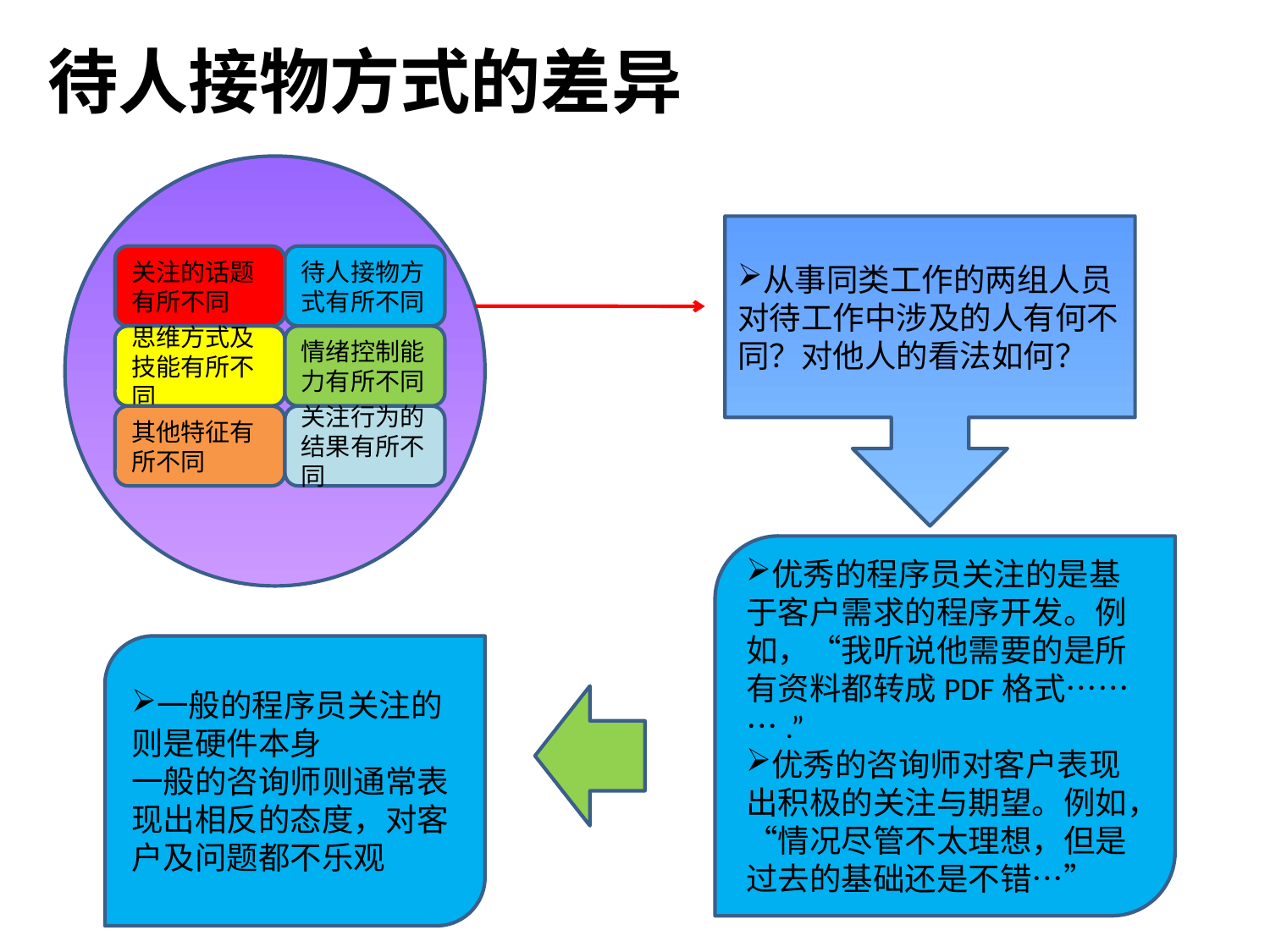

# 待人接物方式的差异

从事同类工作的两组人员对待工作中涉及的人有何不同？对他人的看法如何？

关注的话题有所不同
待人接物方式有所不同
思维方式及技能有所不同
情绪控制能力有所不同
其他特征有所不同
关注行为的结果有所不同
优秀的程序员关注的是基于客户需求的程序开发。例如，“我听说他需要的是所有资料都转成PDF格式……….”
优秀的咨询师对客户表现出积极的关注与期望。例如，“情况尽管不太理想，但是过去的基础还是不错…”
一般的程序员关注的则是硬件本身
一般的咨询师则通常表现出相反的态度，对客户及问题都不乐观